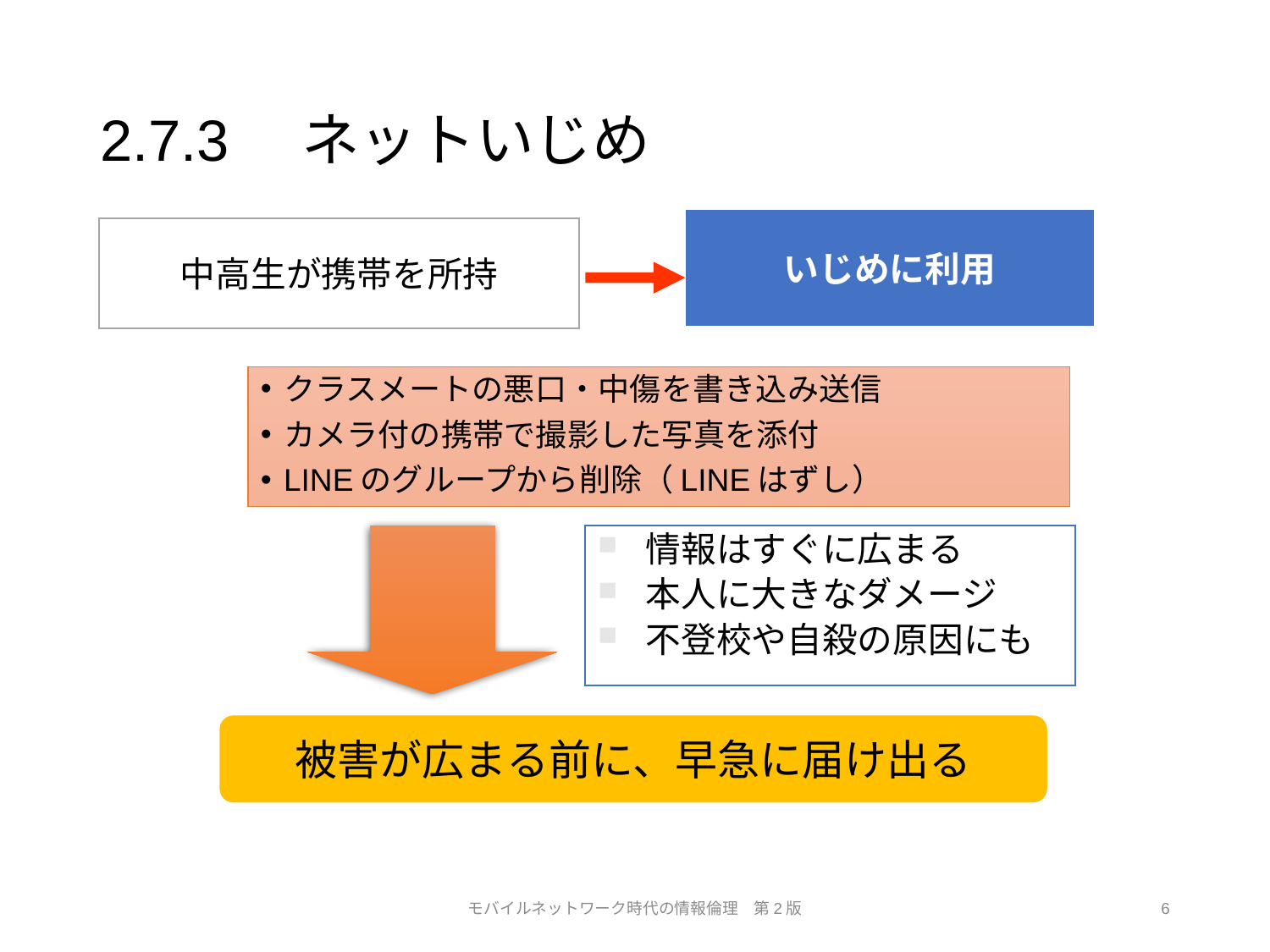

# 2.7.3　ネットいじめ
いじめに利用
中高生が携帯を所持

クラスメートの悪口・中傷を書き込み送信
カメラ付の携帯で撮影した写真を添付
LINEのグループから削除（LINEはずし）

情報はすぐに広まる
本人に大きなダメージ
不登校や自殺の原因にも
被害が広まる前に、早急に届け出る
モバイルネットワーク時代の情報倫理　第2版
6